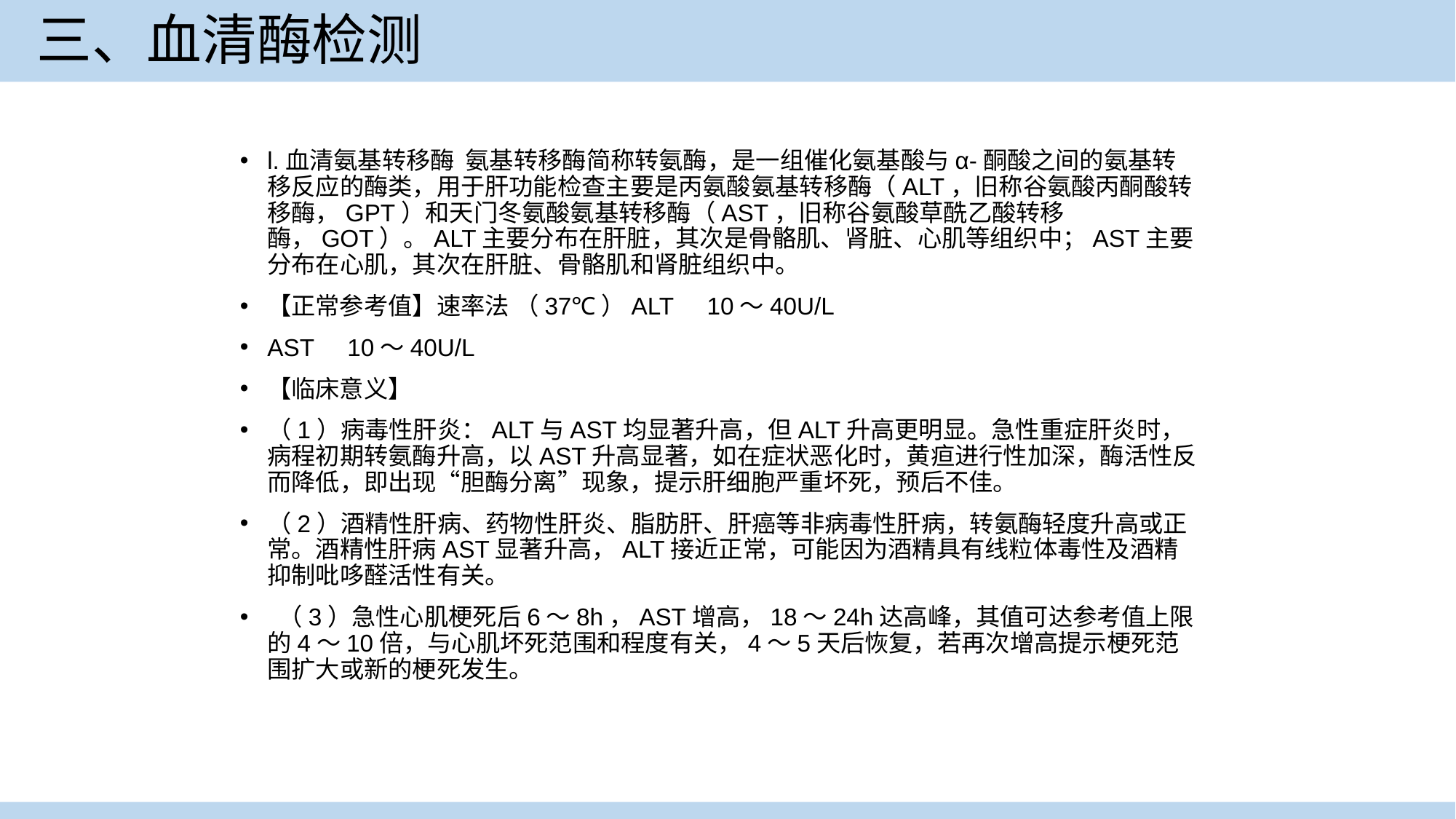

三、血清酶检测
l.血清氨基转移酶  氨基转移酶简称转氨酶，是一组催化氨基酸与α-酮酸之间的氨基转移反应的酶类，用于肝功能检查主要是丙氨酸氨基转移酶（ALT，旧称谷氨酸丙酮酸转移酶，GPT）和天门冬氨酸氨基转移酶（AST，旧称谷氨酸草酰乙酸转移酶，GOT）。ALT主要分布在肝脏，其次是骨骼肌、肾脏、心肌等组织中；AST主要分布在心肌，其次在肝脏、骨骼肌和肾脏组织中。
【正常参考值】速率法 （37℃）ALT     10～40U/L
AST     10～40U/L
【临床意义】
（1）病毒性肝炎：ALT与AST均显著升高，但ALT升高更明显。急性重症肝炎时，病程初期转氨酶升高，以AST升高显著，如在症状恶化时，黄疸进行性加深，酶活性反而降低，即出现“胆酶分离”现象，提示肝细胞严重坏死，预后不佳。
（2）酒精性肝病、药物性肝炎、脂肪肝、肝癌等非病毒性肝病，转氨酶轻度升高或正常。酒精性肝病AST显著升高，ALT接近正常，可能因为酒精具有线粒体毒性及酒精抑制吡哆醛活性有关。
 （3）急性心肌梗死后6～8h，AST增高，18～24h达高峰，其值可达参考值上限的4～10倍，与心肌坏死范围和程度有关，4～5天后恢复，若再次增高提示梗死范围扩大或新的梗死发生。